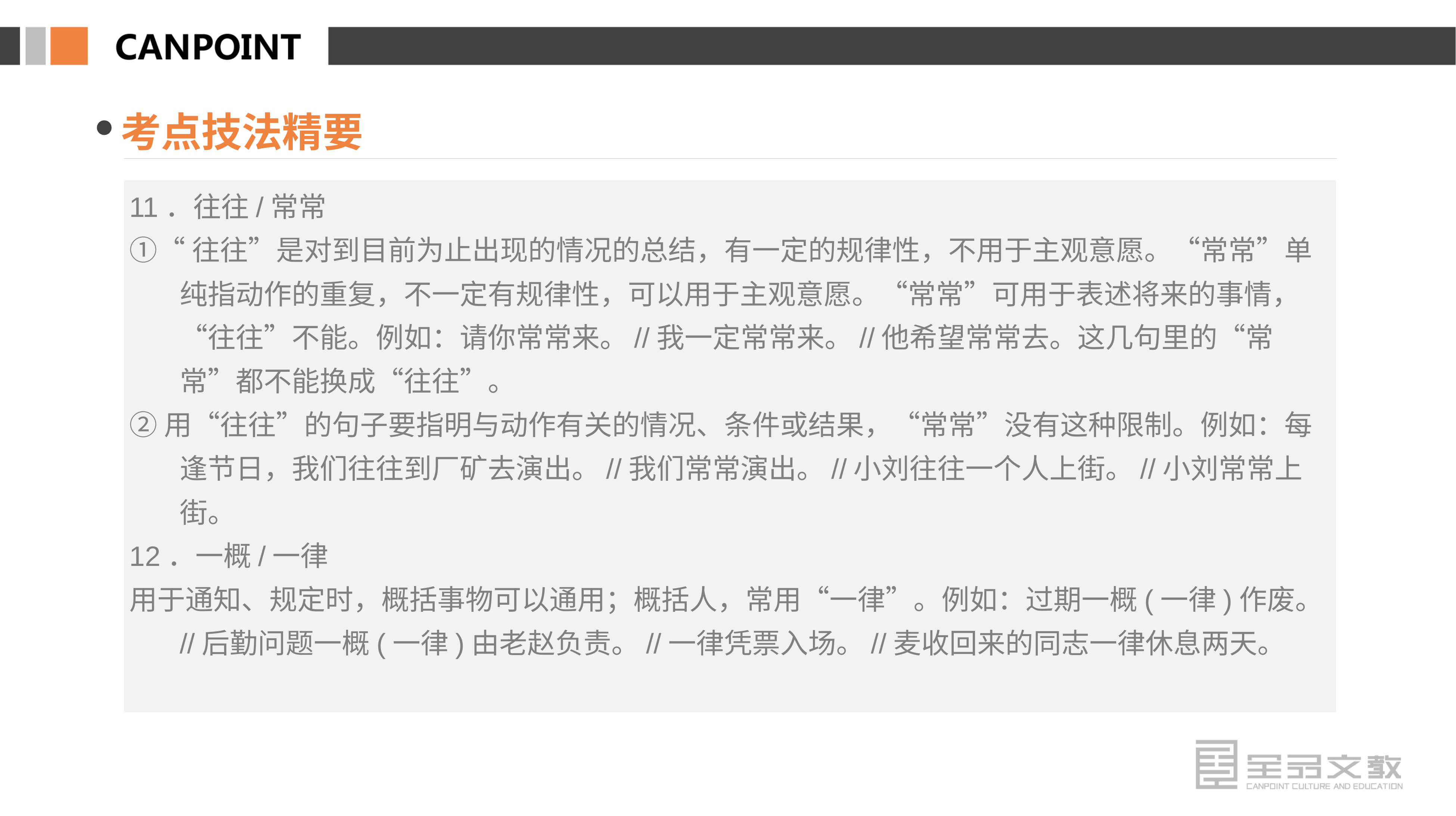

考点技法精要

11．往往/常常
①“往往”是对到目前为止出现的情况的总结，有一定的规律性，不用于主观意愿。“常常”单纯指动作的重复，不一定有规律性，可以用于主观意愿。“常常”可用于表述将来的事情，“往往”不能。例如：请你常常来。//我一定常常来。//他希望常常去。这几句里的“常常”都不能换成“往往”。
②用“往往”的句子要指明与动作有关的情况、条件或结果，“常常”没有这种限制。例如：每逢节日，我们往往到厂矿去演出。//我们常常演出。//小刘往往一个人上街。//小刘常常上街。
12．一概/一律
用于通知、规定时，概括事物可以通用；概括人，常用“一律”。例如：过期一概(一律)作废。//后勤问题一概(一律)由老赵负责。//一律凭票入场。//麦收回来的同志一律休息两天。